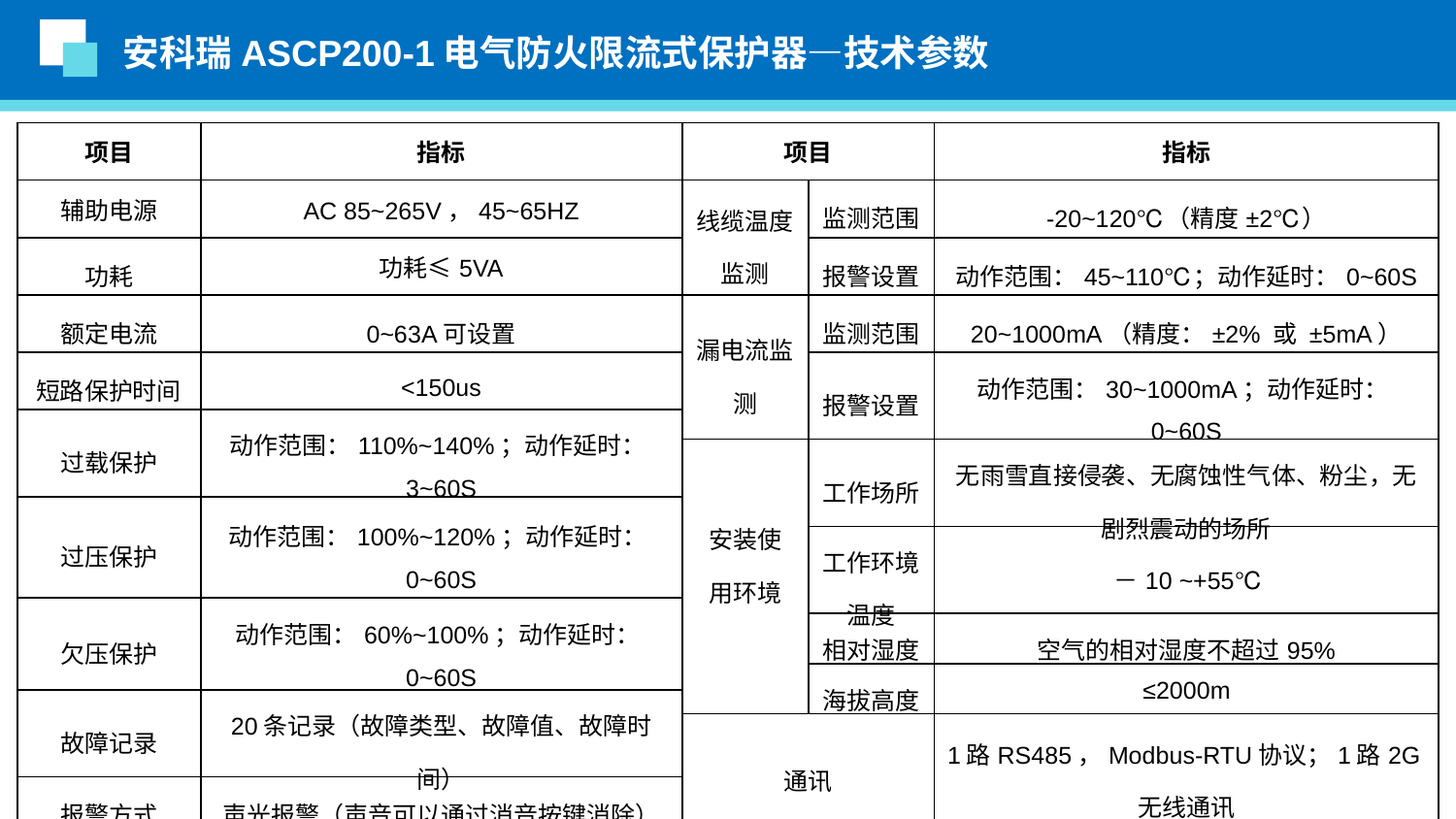

安科瑞ASCP200-1电气防火限流式保护器—技术参数

| 项目 | 指标 |
| --- | --- |
| 辅助电源 | AC 85~265V，45~65HZ |
| 功耗 | 功耗≤5VA |
| 额定电流 | 0~63A可设置 |
| 短路保护时间 | <150us |
| 过载保护 | 动作范围：110%~140%；动作延时：3~60S |
| 过压保护 | 动作范围：100%~120%；动作延时：0~60S |
| 欠压保护 | 动作范围：60%~100%；动作延时：0~60S |
| 故障记录 | 20条记录（故障类型、故障值、故障时间） |
| 报警方式 | 声光报警（声音可以通过消音按键消除） |
| 项目 |  | 指标 |
| --- | --- | --- |
| 线缆温度监测 | 监测范围 | -20~120℃（精度±2℃） |
|  | 报警设置 | 动作范围：45~110℃；动作延时：0~60S |
| 漏电流监测 | 监测范围 | 20~1000mA（精度：±2% 或 ±5mA） |
|  | 报警设置 | 动作范围：30~1000mA；动作延时：0~60S |
| 安装使 用环境 | 工作场所 | 无雨雪直接侵袭、无腐蚀性气体、粉尘，无剧烈震动的场所 |
|  | 工作环境温度 | －10 ~+55℃ |
|  | 相对湿度 | 空气的相对湿度不超过95% |
|  | 海拔高度 | ≤2000m |
| 通讯 |  | 1路RS485，Modbus-RTU协议；1路2G无线通讯 |